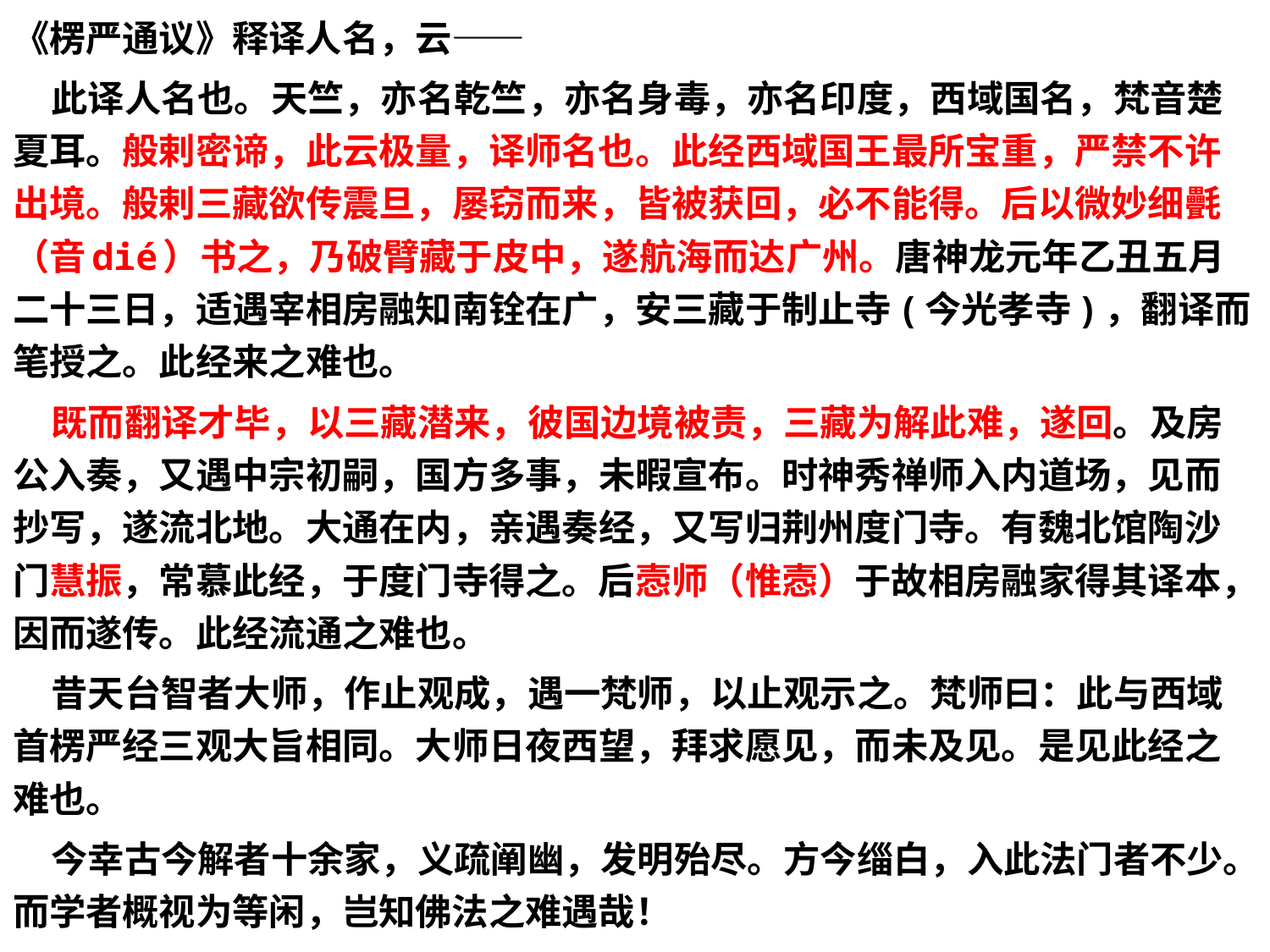

《楞严通议》释译人名，云——
    此译人名也。天竺，亦名乾竺，亦名身毒，亦名印度，西域国名，梵音楚夏耳。般剌密谛，此云极量，译师名也。此经西域国王最所宝重，严禁不许出境。般剌三藏欲传震旦，屡窃而来，皆被获回，必不能得。后以微妙细㲲（音dié）书之，乃破臂藏于皮中，遂航海而达广州。唐神龙元年乙丑五月二十三日，适遇宰相房融知南铨在广，安三藏于制止寺(今光孝寺)，翻译而笔授之。此经来之难也。
    既而翻译才毕，以三藏潜来，彼国边境被责，三藏为解此难，遂回。及房公入奏，又遇中宗初嗣，国方多事，未暇宣布。时神秀禅师入内道场，见而抄写，遂流北地。大通在内，亲遇奏经，又写归荆州度门寺。有魏北馆陶沙门慧振，常慕此经，于度门寺得之。后悫师（惟悫）于故相房融家得其译本，因而遂传。此经流通之难也。
    昔天台智者大师，作止观成，遇一梵师，以止观示之。梵师曰：此与西域首楞严经三观大旨相同。大师日夜西望，拜求愿见，而未及见。是见此经之难也。
    今幸古今解者十余家，义疏阐幽，发明殆尽。方今缁白，入此法门者不少。而学者概视为等闲，岂知佛法之难遇哉！